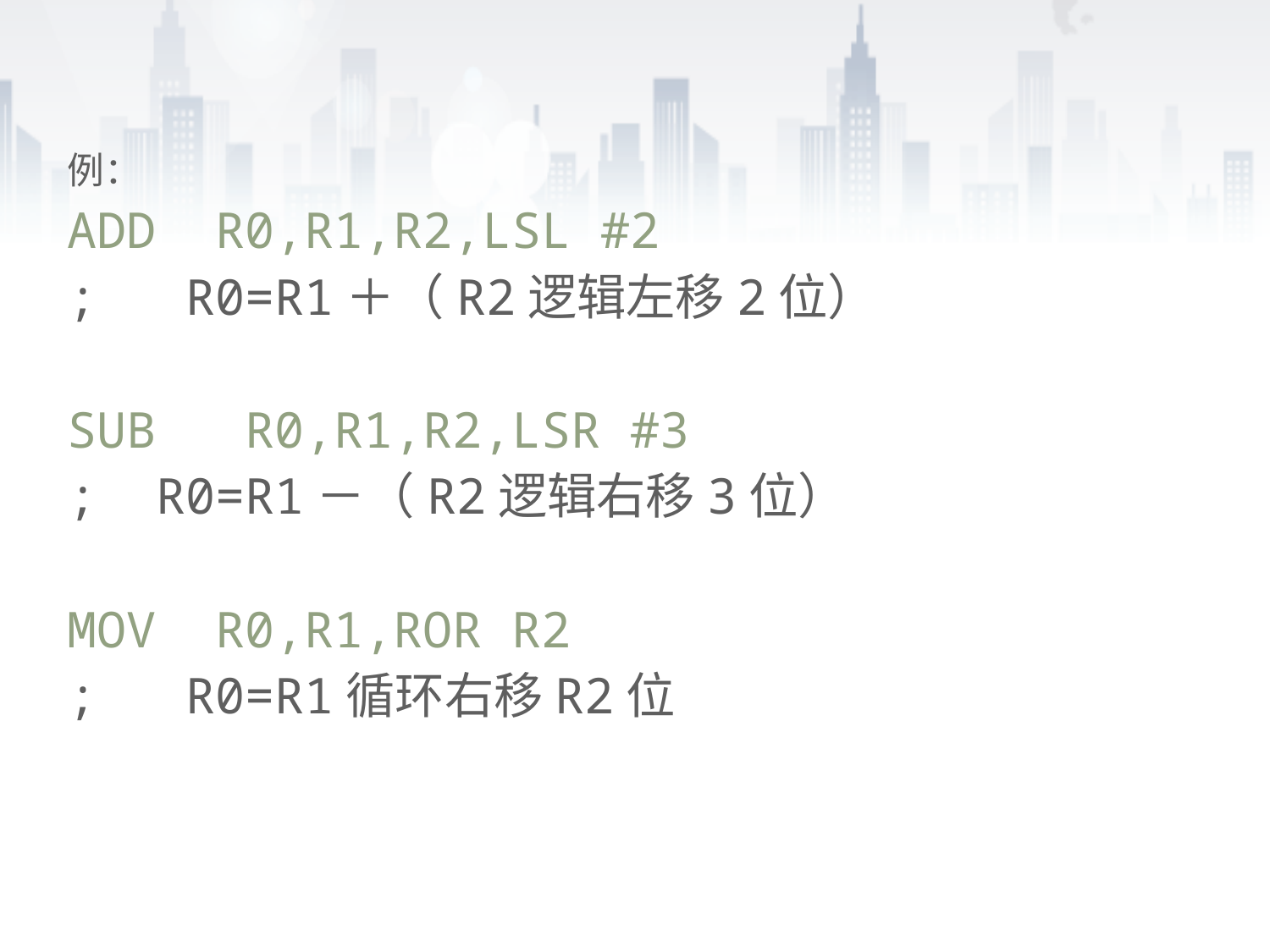

例：
ADD  R0,R1,R2,LSL #2
;   R0=R1＋（R2逻辑左移2位）

SUB   R0,R1,R2,LSR #3
;  R0=R1－（R2逻辑右移3位）

MOV  R0,R1,ROR R2
;   R0=R1循环右移R2位